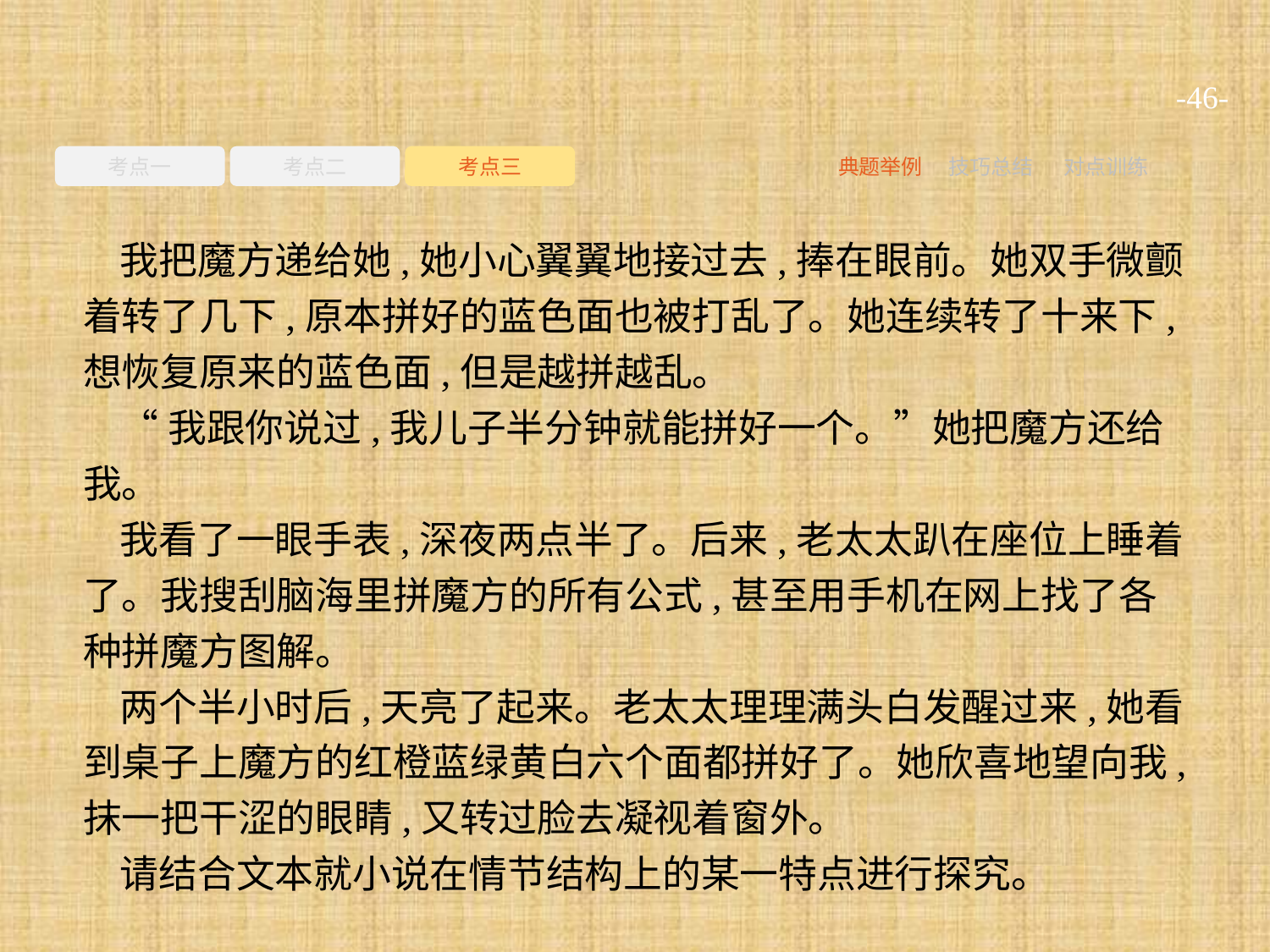

-46-
考点一
考点二
考点三
典题举例
技巧总结
对点训练
我把魔方递给她,她小心翼翼地接过去,捧在眼前。她双手微颤着转了几下,原本拼好的蓝色面也被打乱了。她连续转了十来下,想恢复原来的蓝色面,但是越拼越乱。
“我跟你说过,我儿子半分钟就能拼好一个。”她把魔方还给我。
我看了一眼手表,深夜两点半了。后来,老太太趴在座位上睡着了。我搜刮脑海里拼魔方的所有公式,甚至用手机在网上找了各种拼魔方图解。
两个半小时后,天亮了起来。老太太理理满头白发醒过来,她看到桌子上魔方的红橙蓝绿黄白六个面都拼好了。她欣喜地望向我,抹一把干涩的眼睛,又转过脸去凝视着窗外。
请结合文本就小说在情节结构上的某一特点进行探究。